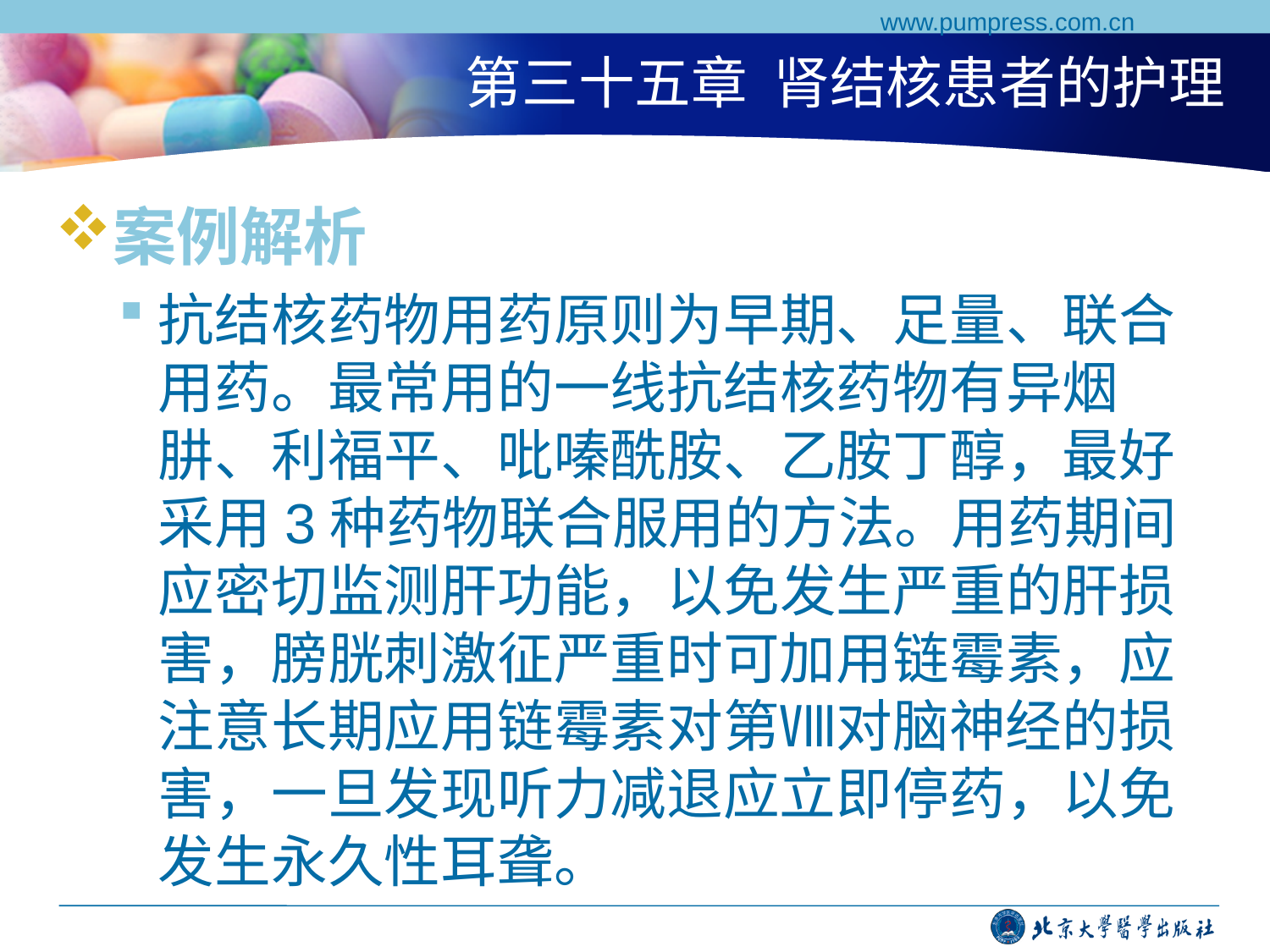

www.pumpress.com.cn
# 第三十五章  肾结核患者的护理
案例解析
抗结核药物用药原则为早期、足量、联合用药。最常用的一线抗结核药物有异烟肼、利福平、吡嗪酰胺、乙胺丁醇，最好采用3种药物联合服用的方法。用药期间应密切监测肝功能，以免发生严重的肝损害，膀胱刺激征严重时可加用链霉素，应注意长期应用链霉素对第Ⅷ对脑神经的损害，一旦发现听力减退应立即停药，以免发生永久性耳聋。